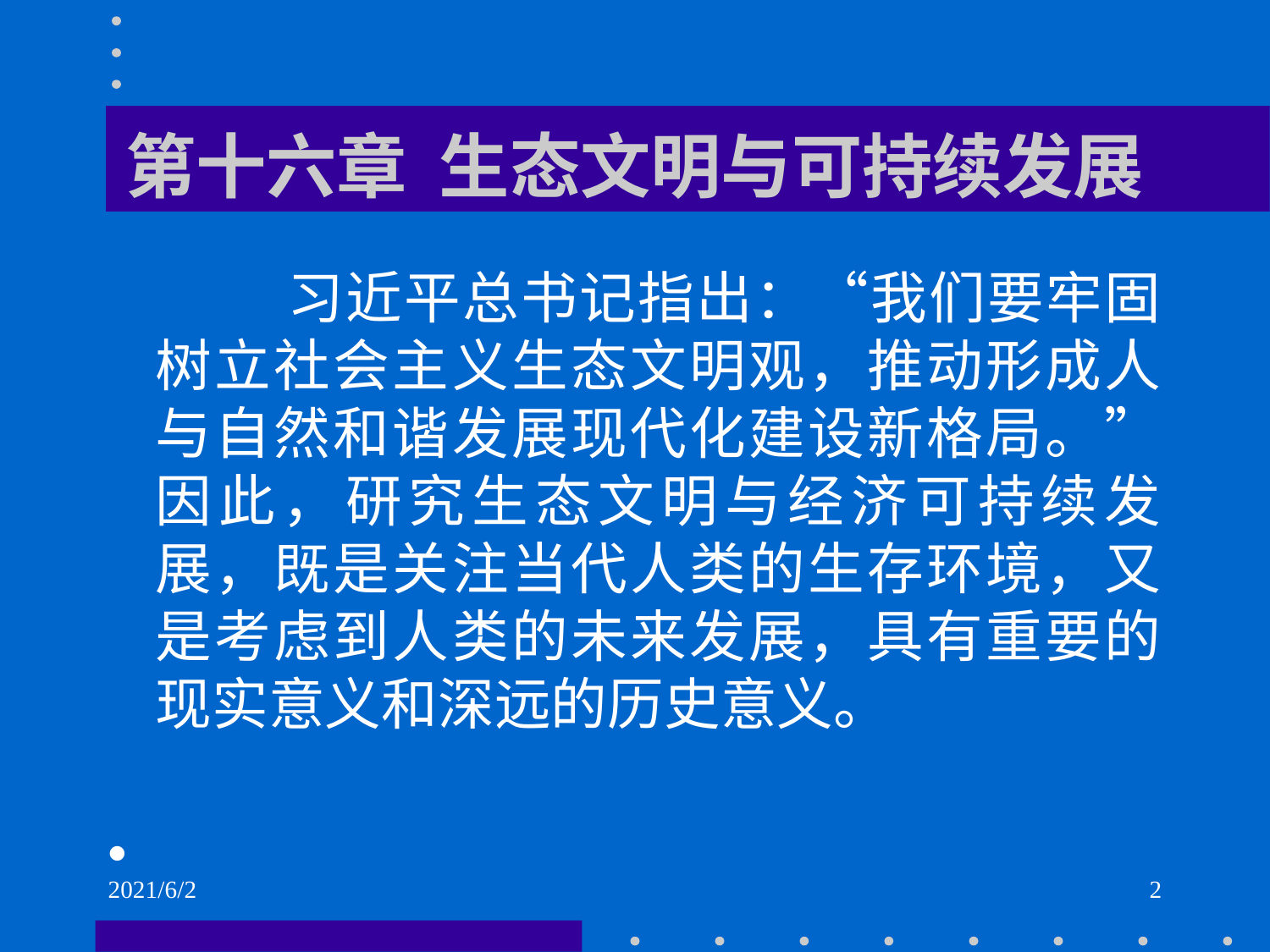

# 第十六章  生态文明与可持续发展
        习近平总书记指出：“我们要牢固树立社会主义生态文明观，推动形成人与自然和谐发展现代化建设新格局。”因此，研究生态文明与经济可持续发展，既是关注当代人类的生存环境，又是考虑到人类的未来发展，具有重要的现实意义和深远的历史意义。

2021/6/2
2